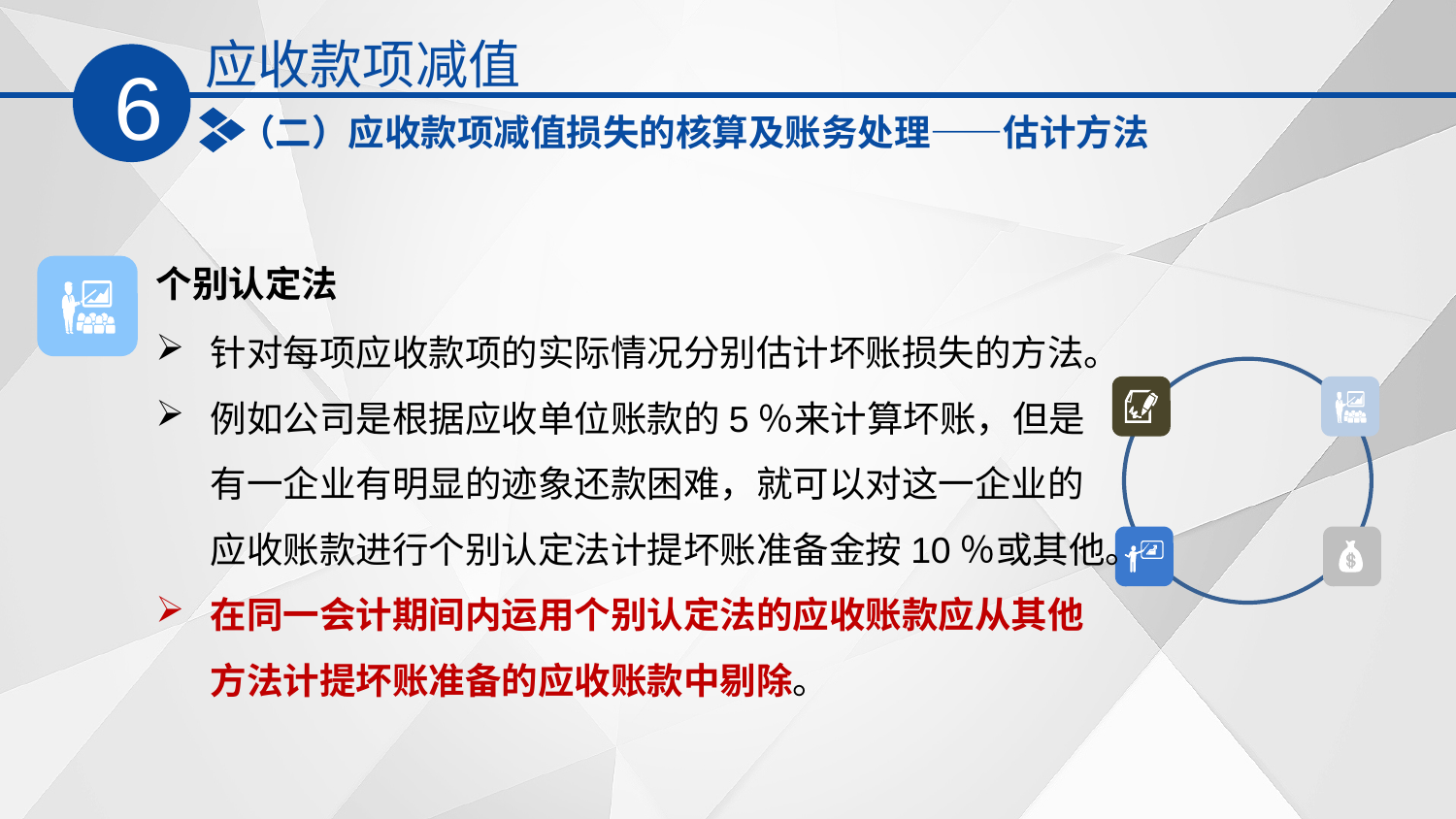

应收款项减值
6

（二）应收款项减值损失的核算及账务处理——估计方法

个别认定法

针对每项应收款项的实际情况分别估计坏账损失的方法。
例如公司是根据应收单位账款的5％来计算坏账，但是有一企业有明显的迹象还款困难，就可以对这一企业的应收账款进行个别认定法计提坏账准备金按10％或其他。
在同一会计期间内运用个别认定法的应收账款应从其他方法计提坏账准备的应收账款中剔除。